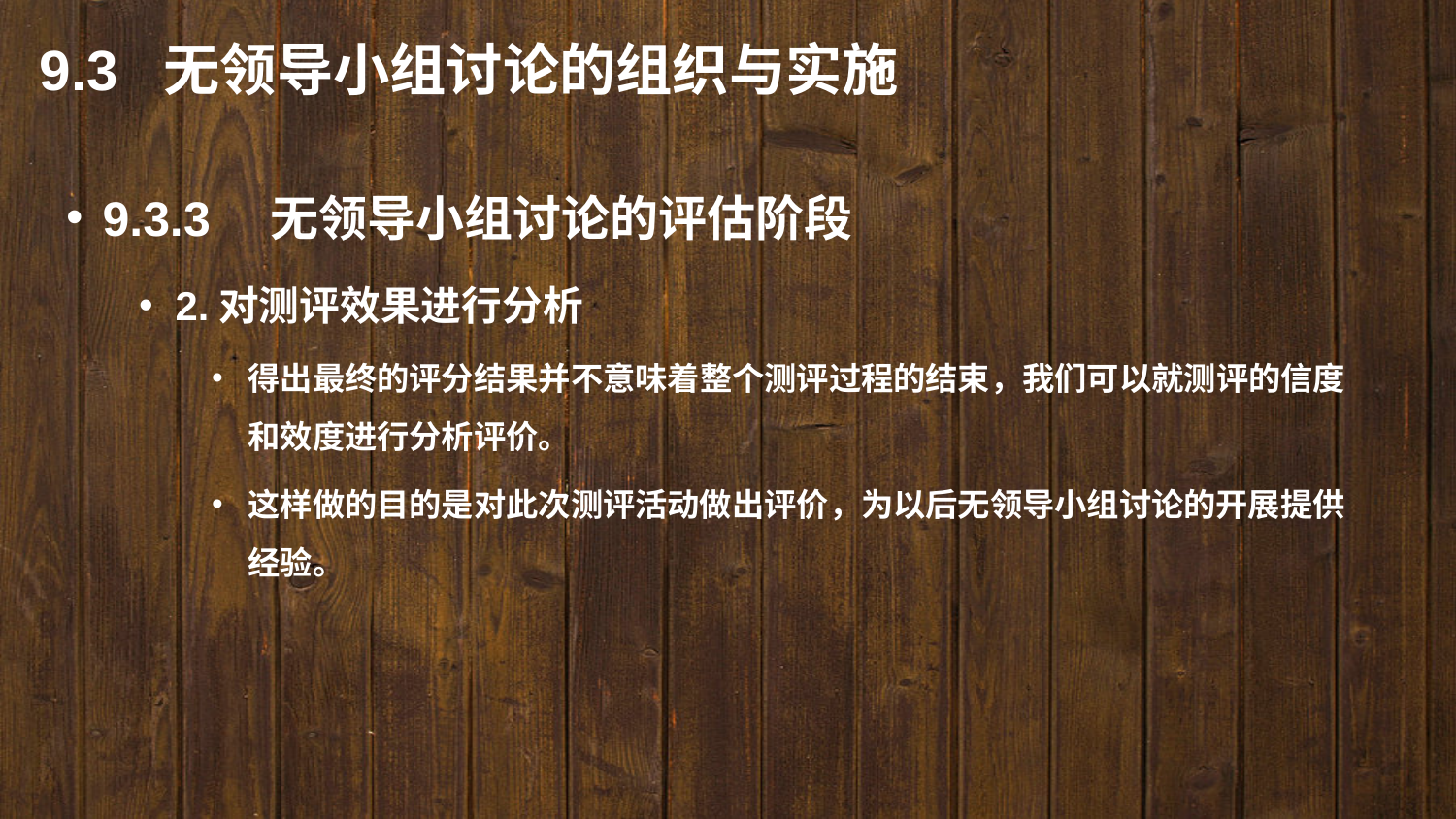

9.3  无领导小组讨论的组织与实施
9.3.3　无领导小组讨论的评估阶段
2.对测评效果进行分析
得出最终的评分结果并不意味着整个测评过程的结束，我们可以就测评的信度和效度进行分析评价。
这样做的目的是对此次测评活动做出评价，为以后无领导小组讨论的开展提供经验。